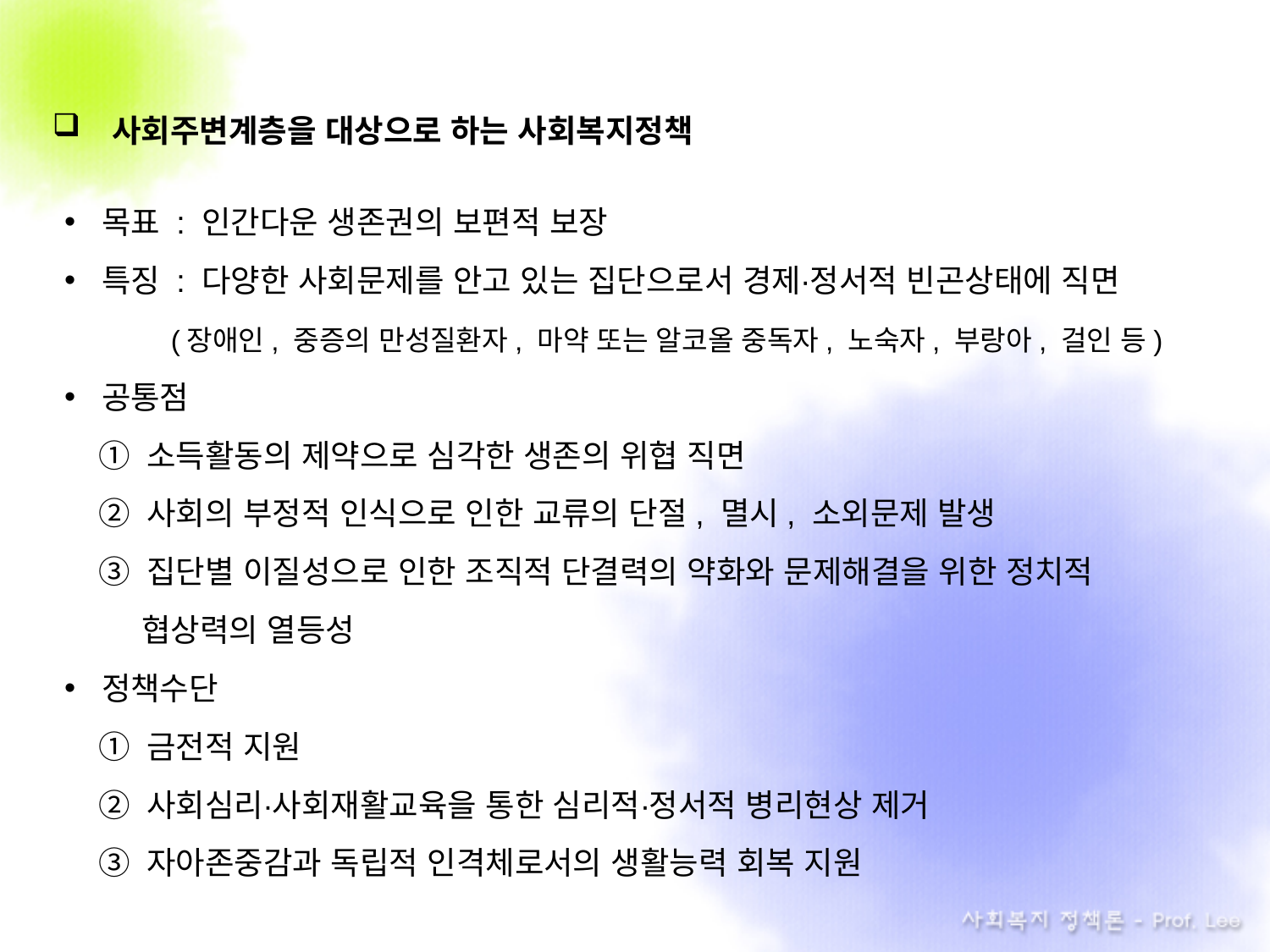

사회주변계층을 대상으로 하는 사회복지정책

목표 : 인간다운 생존권의 보편적 보장
특징 : 다양한 사회문제를 안고 있는 집단으로서 경제∙정서적 빈곤상태에 직면
            (장애인, 중증의 만성질환자, 마약 또는 알코올 중독자, 노숙자, 부랑아, 걸인 등)
공통점
① 소득활동의 제약으로 심각한 생존의 위협 직면
② 사회의 부정적 인식으로 인한 교류의 단절, 멸시, 소외문제 발생
③ 집단별 이질성으로 인한 조직적 단결력의 약화와 문제해결을 위한 정치적
    협상력의 열등성
정책수단
① 금전적 지원
② 사회심리∙사회재활교육을 통한 심리적∙정서적 병리현상 제거
③ 자아존중감과 독립적 인격체로서의 생활능력 회복 지원